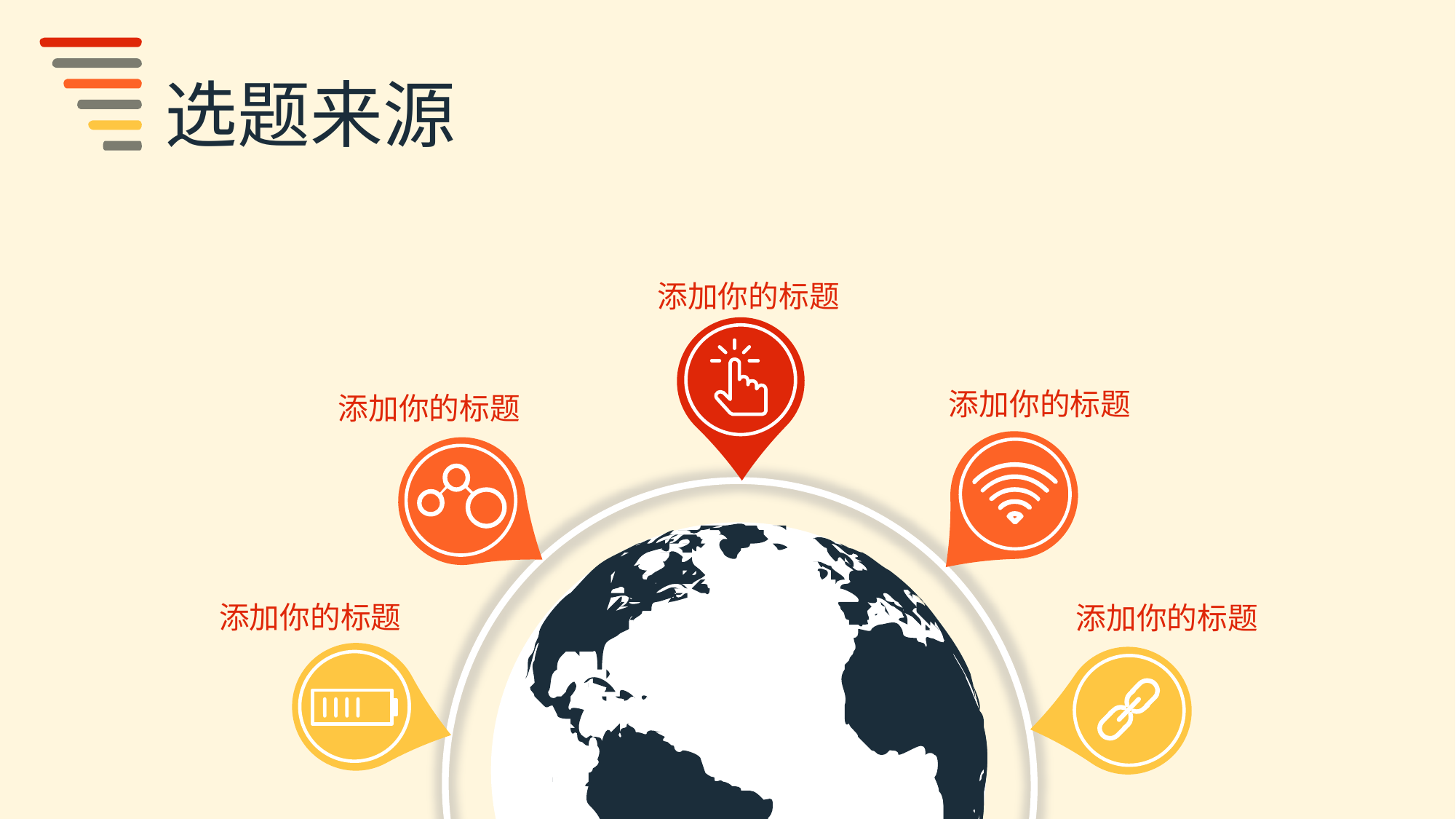

选题来源
添加你的标题

添加你的标题
添加你的标题

添加你的标题
添加你的标题